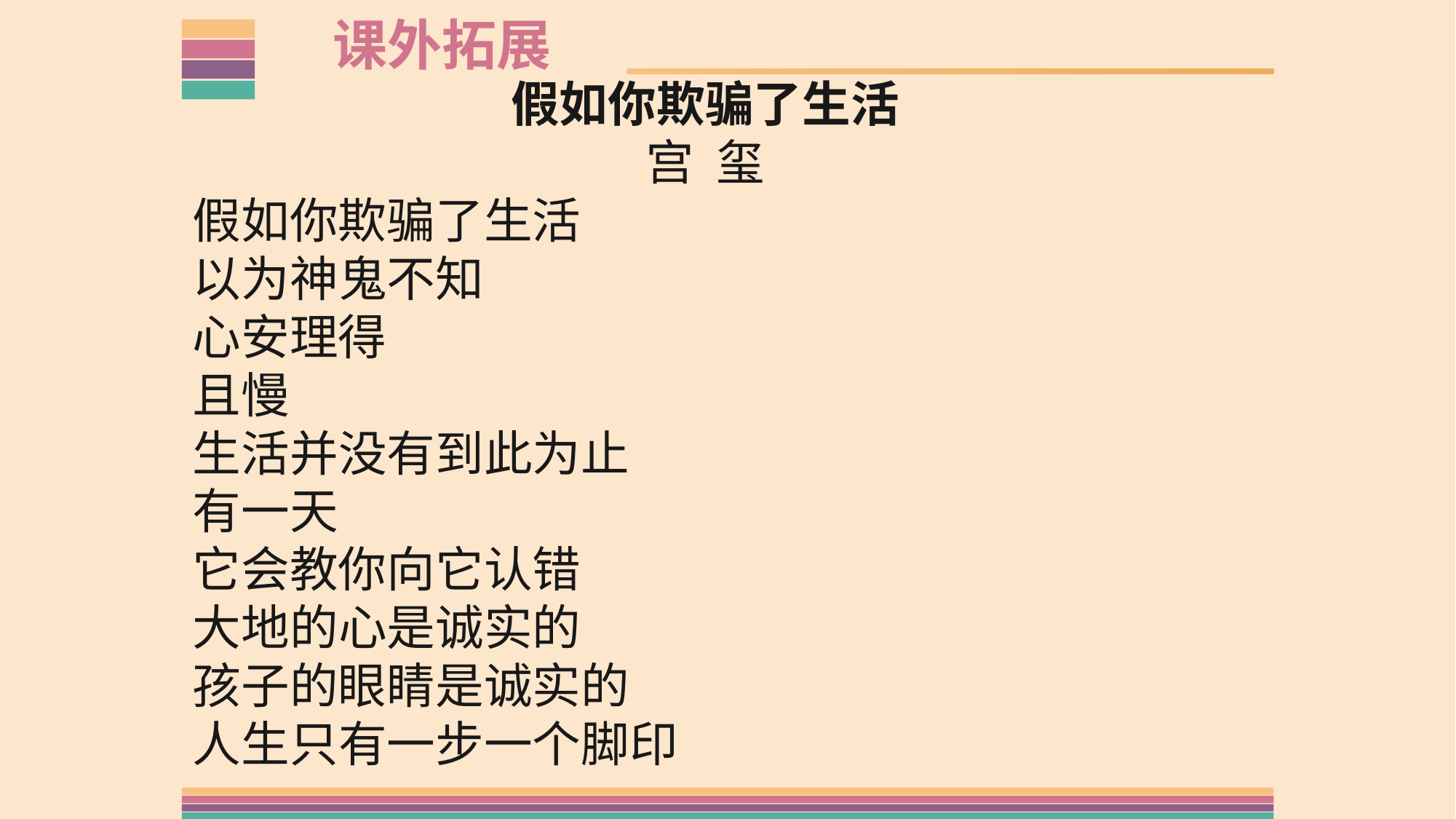

课外拓展

假如你欺骗了生活
宫  玺
假如你欺骗了生活
以为神鬼不知
心安理得
且慢
生活并没有到此为止
有一天
它会教你向它认错
大地的心是诚实的
孩子的眼睛是诚实的
人生只有一步一个脚印